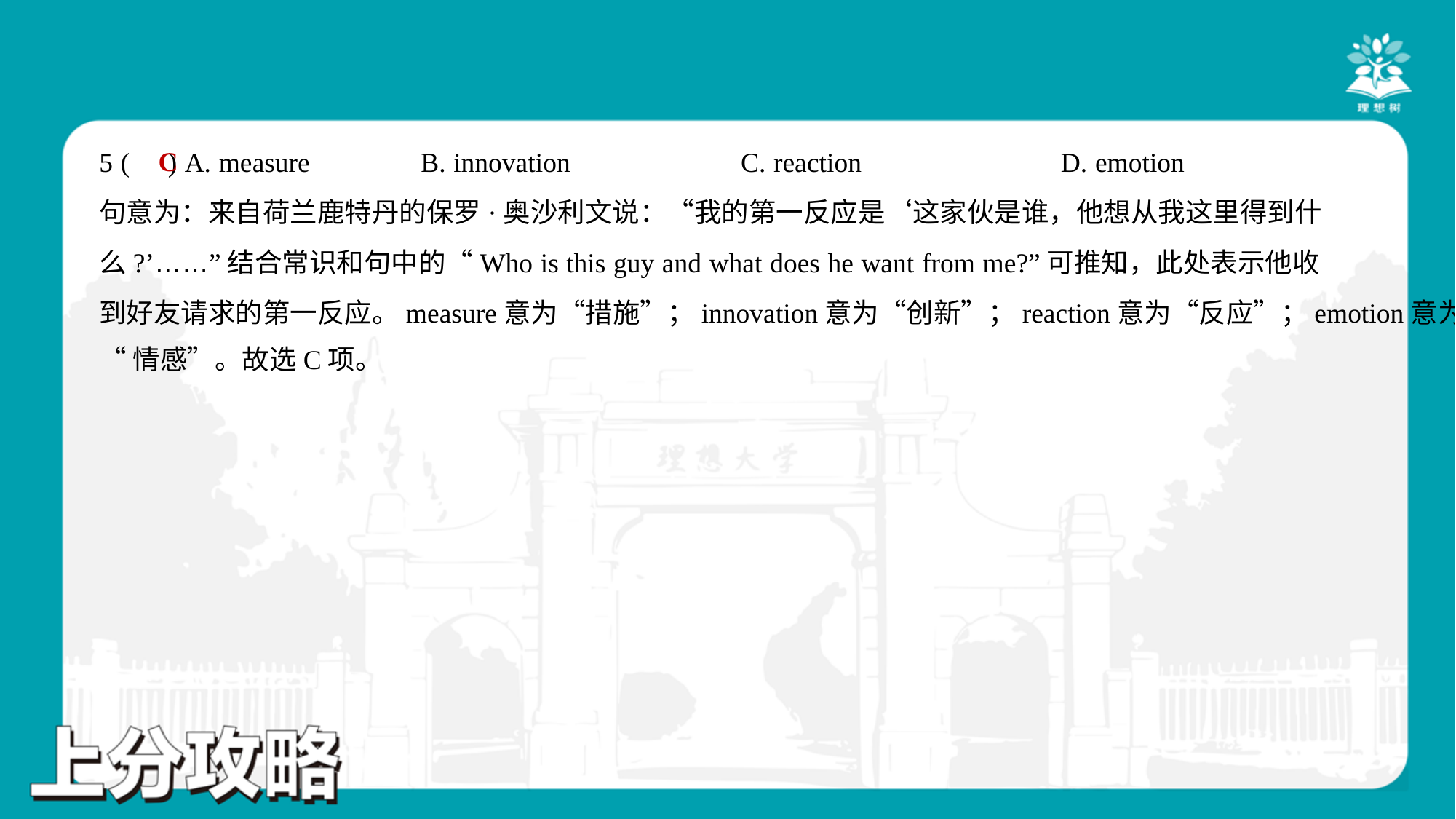

C
5 (     ) A. measure	B. innovation	C. reaction	D. emotion
句意为：来自荷兰鹿特丹的保罗·奥沙利文说：“我的第一反应是‘这家伙是谁，他想从我这里得到什
么?’……”结合常识和句中的“Who is this guy and what does he want from me?”可推知，此处表示他收
到好友请求的第一反应。measure意为“措施”；innovation意为“创新”；reaction意为“反应”；emotion意为
“情感”。故选C项。